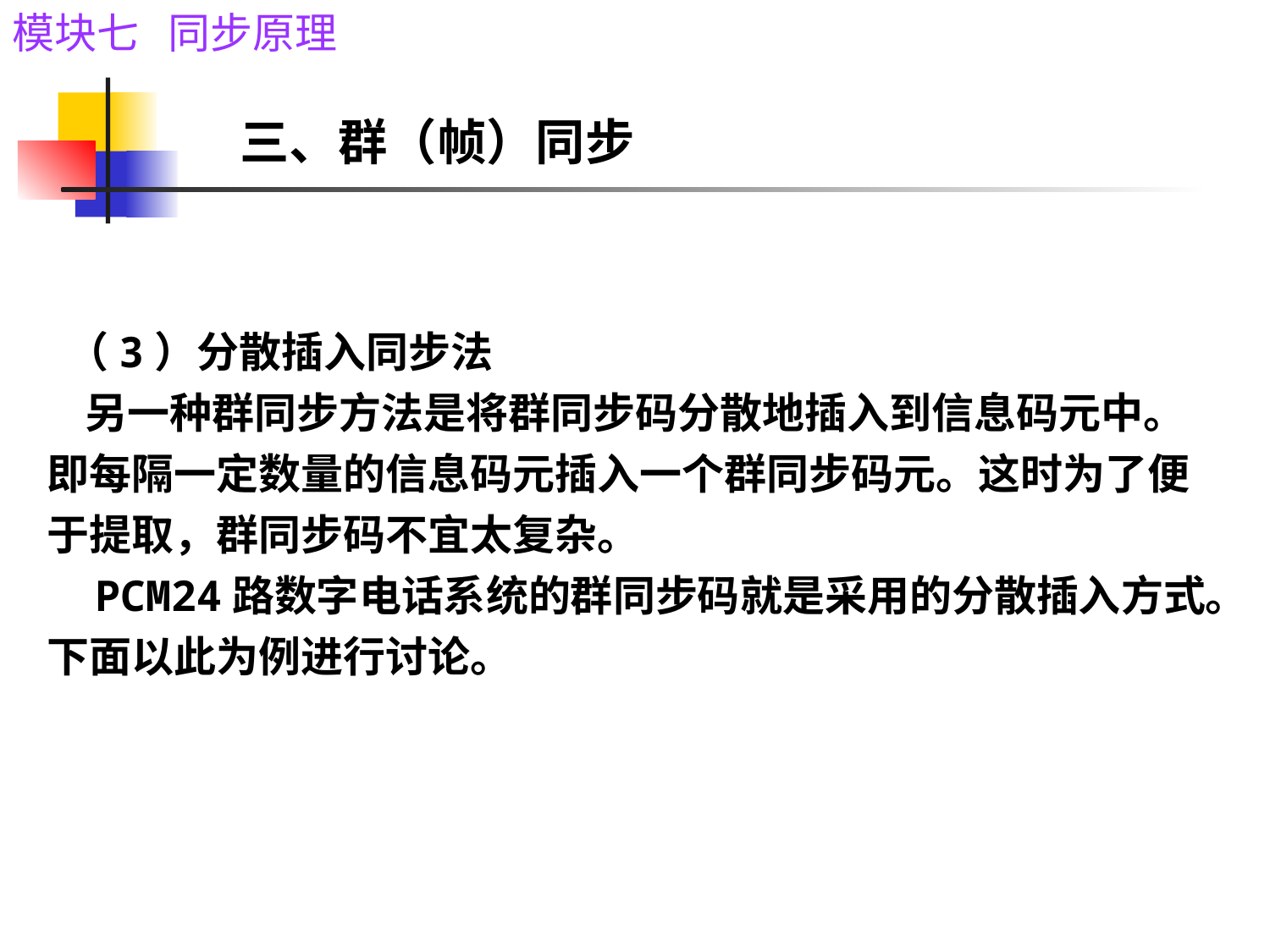

三、群（帧）同步
# （3）分散插入同步法 另一种群同步方法是将群同步码分散地插入到信息码元中。即每隔一定数量的信息码元插入一个群同步码元。这时为了便于提取，群同步码不宜太复杂。 PCM24路数字电话系统的群同步码就是采用的分散插入方式。下面以此为例进行讨论。
32